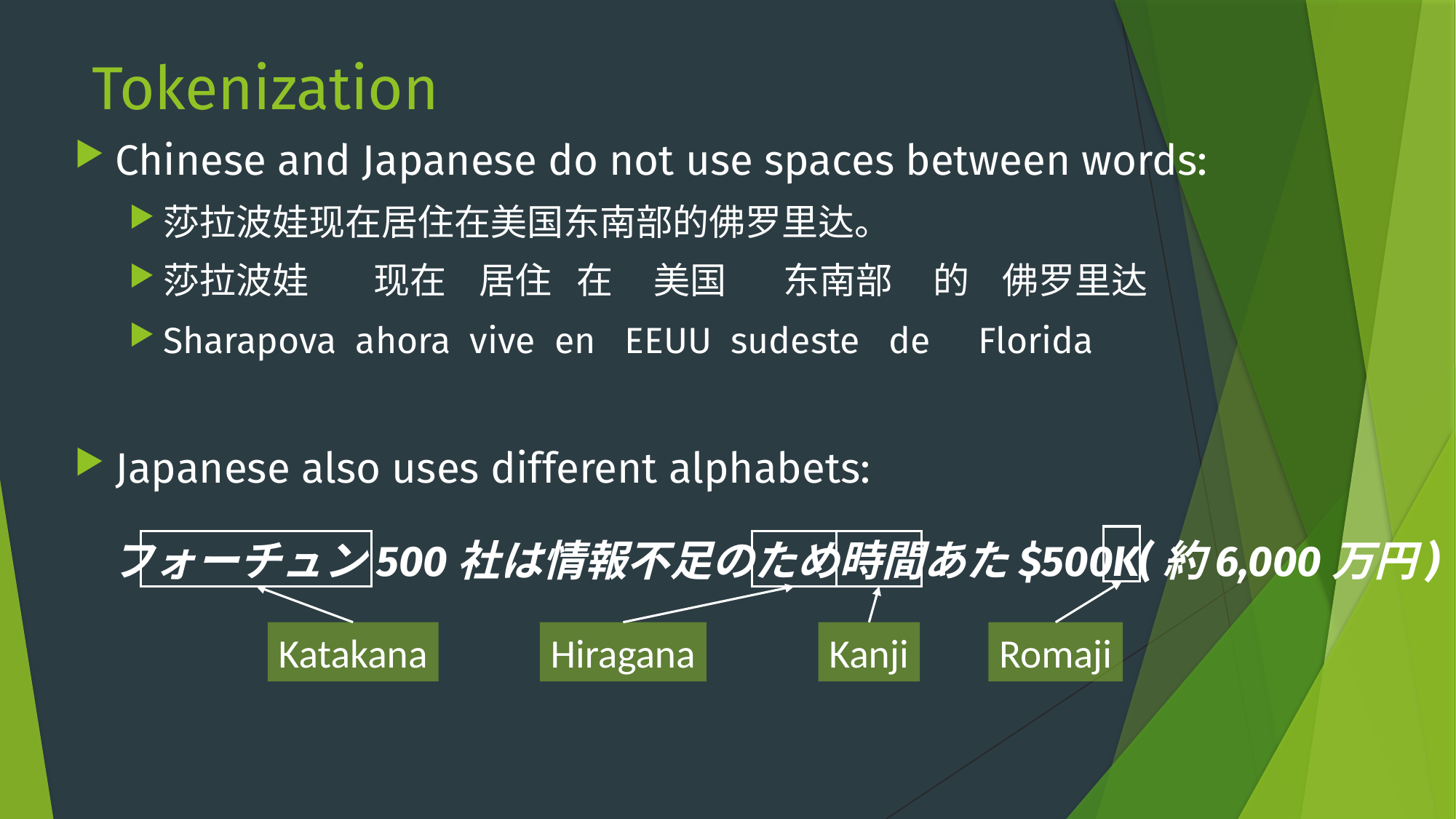

# Tokenization
Chinese and Japanese do not use spaces between words:
莎拉波娃现在居住在美国东南部的佛罗里达。
莎拉波娃        现在    居住   在     美国       东南部     的    佛罗里达
Sharapova  ahora  vive  en   EEUU  sudeste   de     Florida

Japanese also uses different alphabets:

フォーチュン500社は情報不足のため時間あた$500K(約6,000万円)

Katakana
Hiragana
Kanji
Romaji